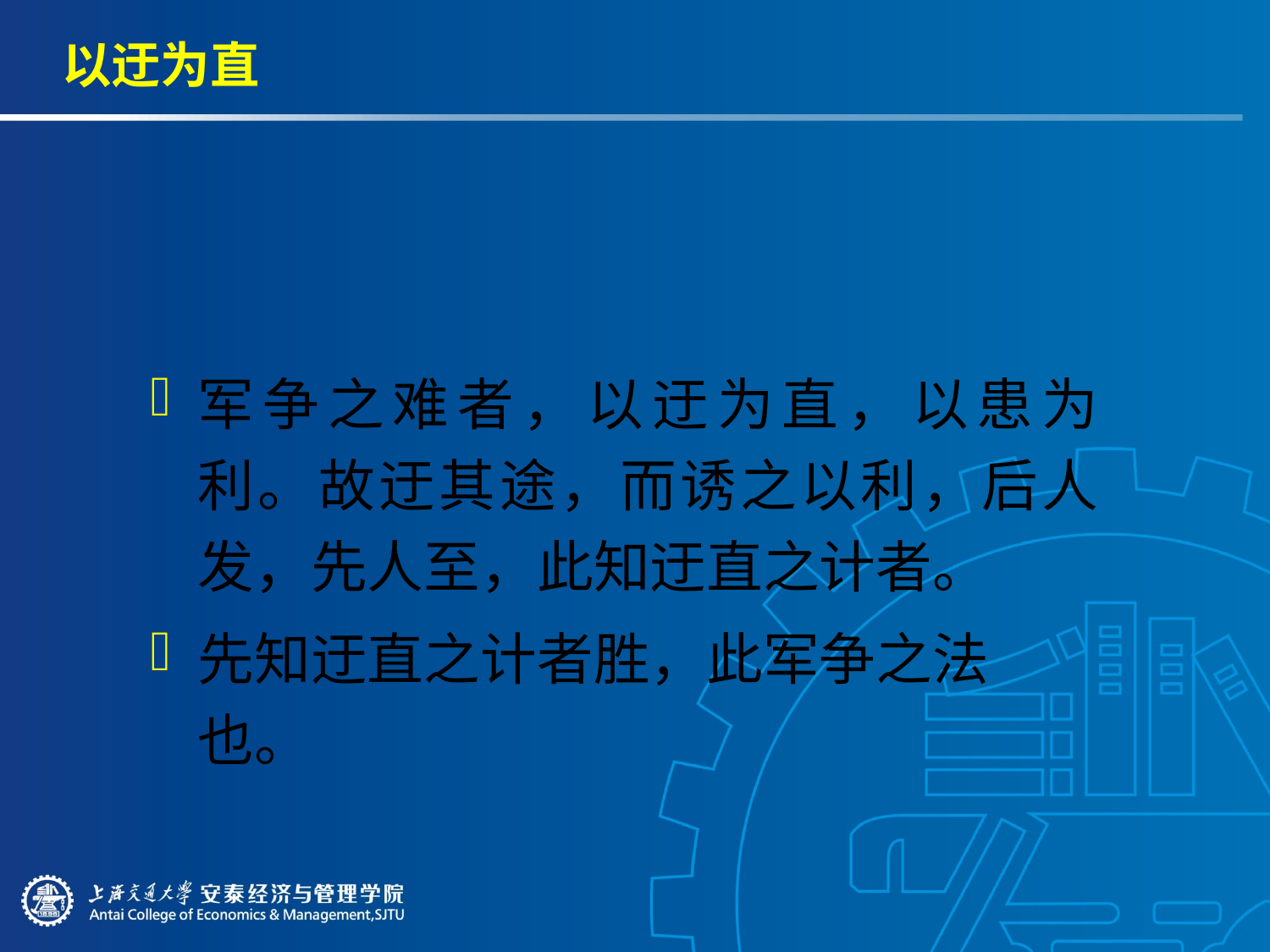

# 以迂为直
军争之难者，以迂为直，以患为利。故迂其途，而诱之以利，后人发，先人至，此知迂直之计者。
先知迂直之计者胜，此军争之法也。